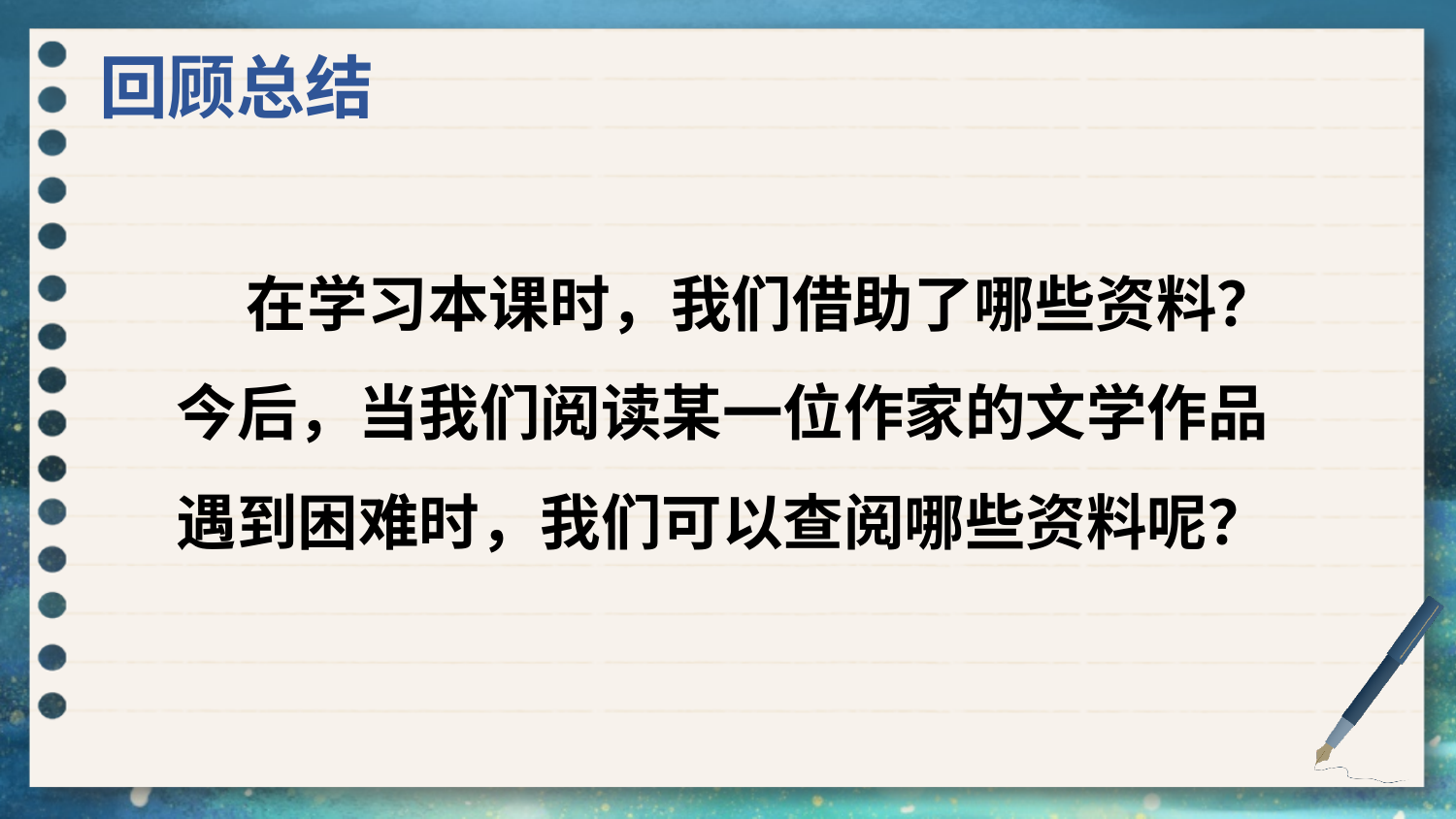

回顾总结
    在学习本课时，我们借助了哪些资料？今后，当我们阅读某一位作家的文学作品遇到困难时，我们可以查阅哪些资料呢？